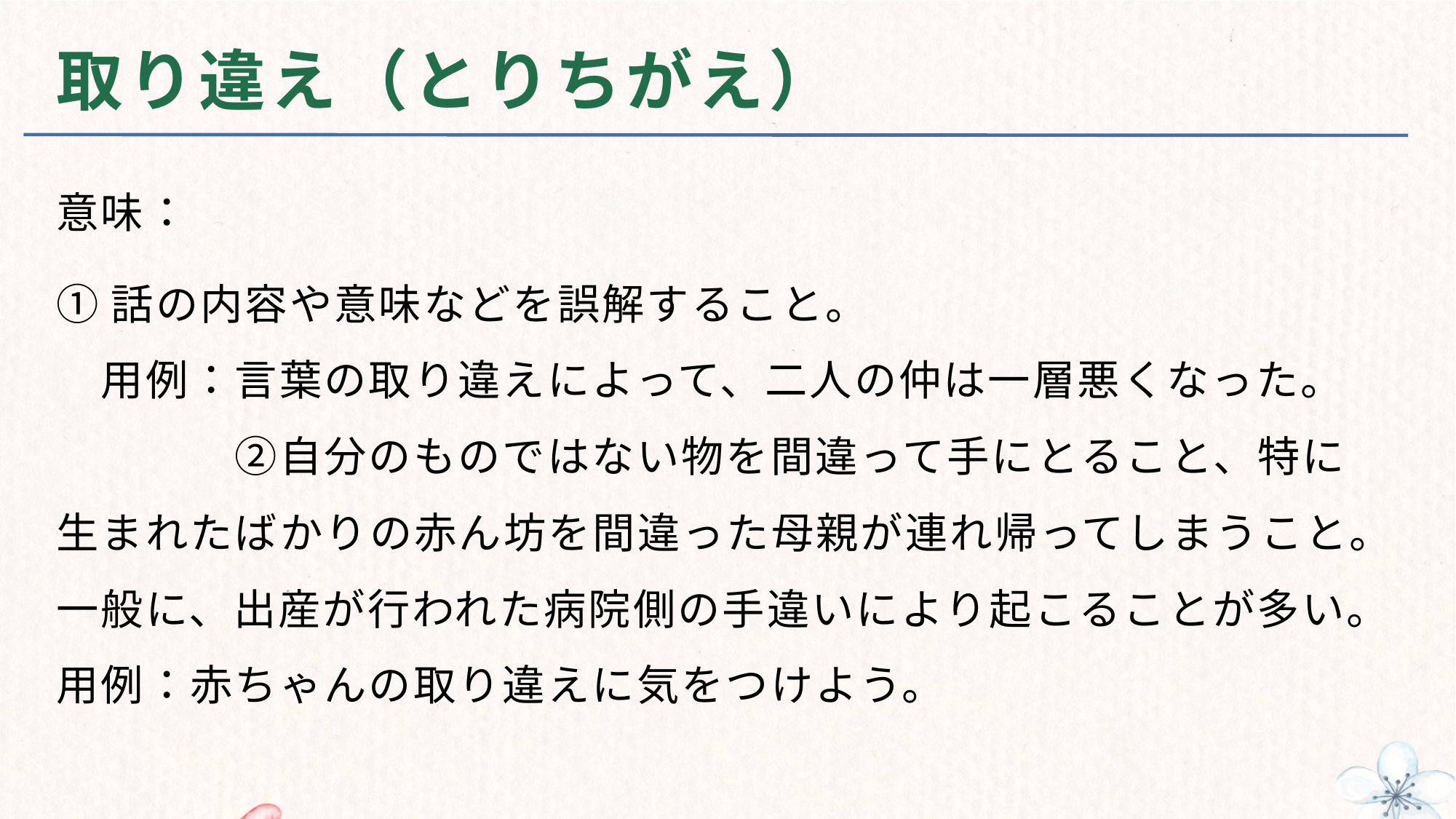

# 取り違え（とりちがえ）
意味：
①話の内容や意味などを誤解すること。
　用例：言葉の取り違えによって、二人の仲は一層悪くなった。　　　　②自分のものではない物を間違って手にとること、特に生まれたばかりの赤ん坊を間違った母親が連れ帰ってしまうこと。一般に、出産が行われた病院側の手違いにより起こることが多い。
用例：赤ちゃんの取り違えに気をつけよう。